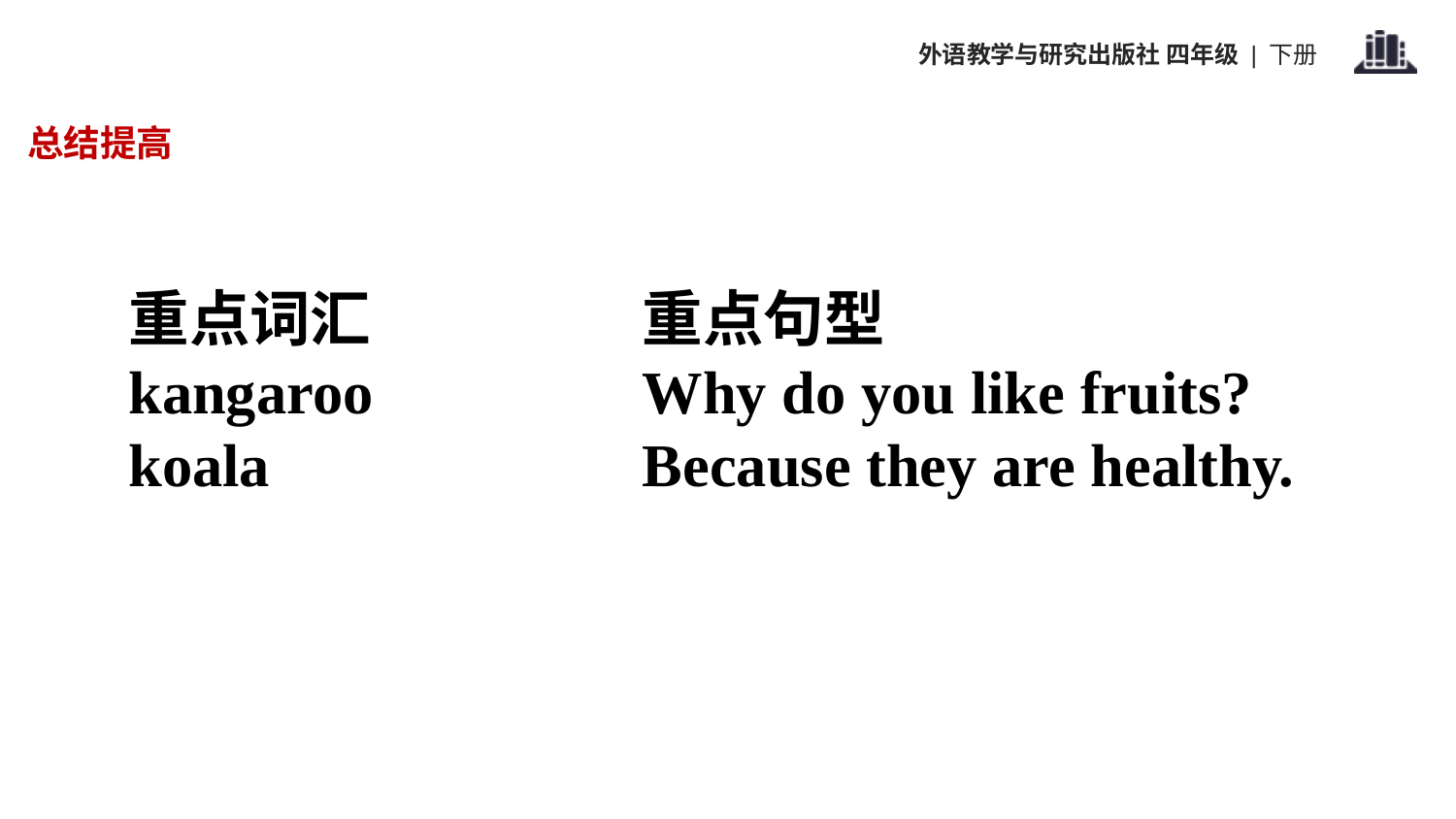

总结提高
重点词汇
kangaroo
koala
重点句型
Why do you like fruits?
Because they are healthy.